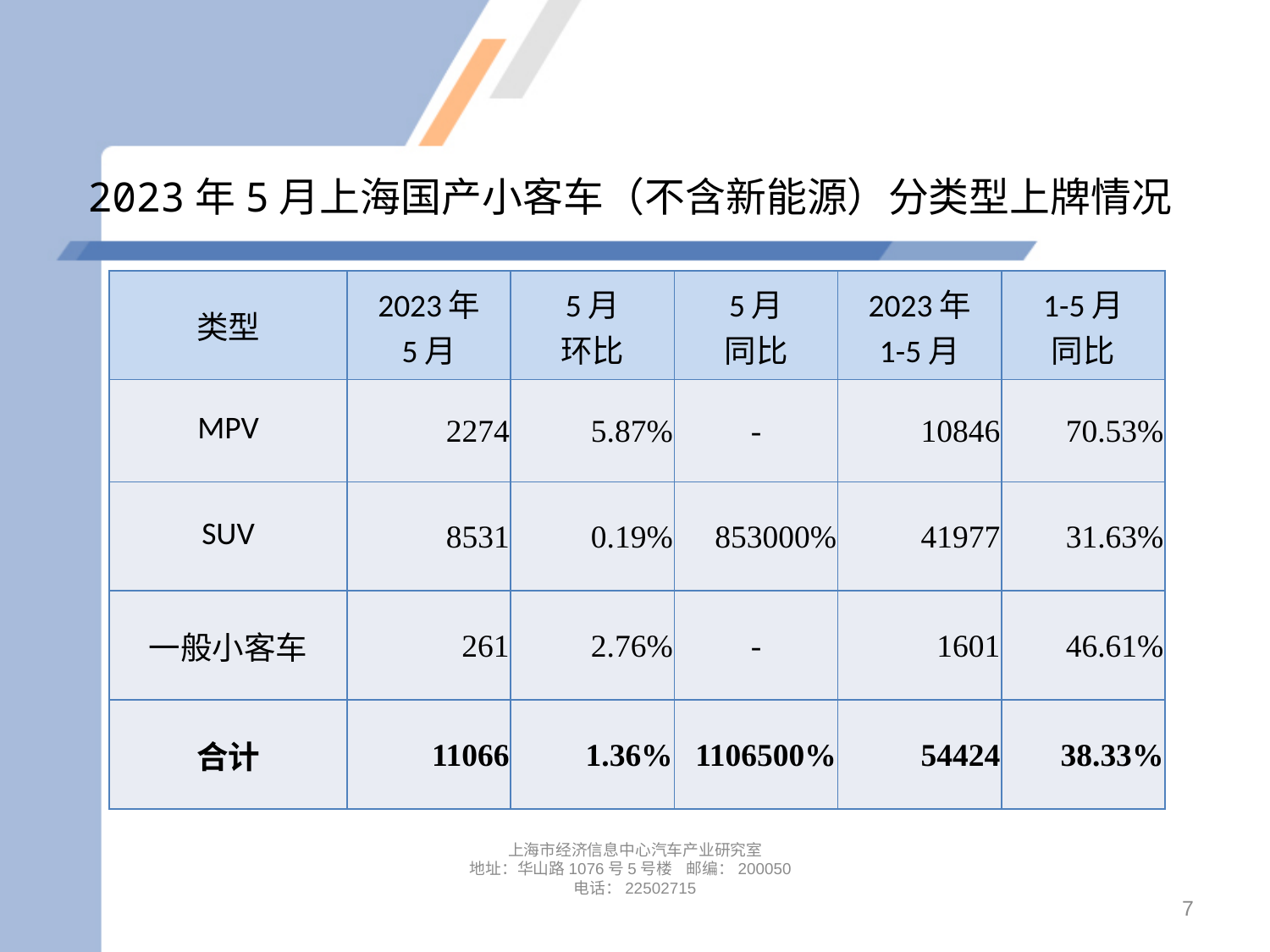

# 2023年5月上海国产小客车（不含新能源）分类型上牌情况
| 类型 | 2023年 5月 | 5月 环比 | 5月 同比 | 2023年 1-5月 | 1-5月 同比 |
| --- | --- | --- | --- | --- | --- |
| MPV | 2274 | 5.87% | - | 10846 | 70.53% |
| SUV | 8531 | 0.19% | 853000% | 41977 | 31.63% |
| 一般小客车 | 261 | 2.76% | - | 1601 | 46.61% |
| 合计 | 11066 | 1.36% | 1106500% | 54424 | 38.33% |
上海市经济信息中心汽车产业研究室
地址：华山路1076号5号楼    邮编：200050
电话：22502715

7